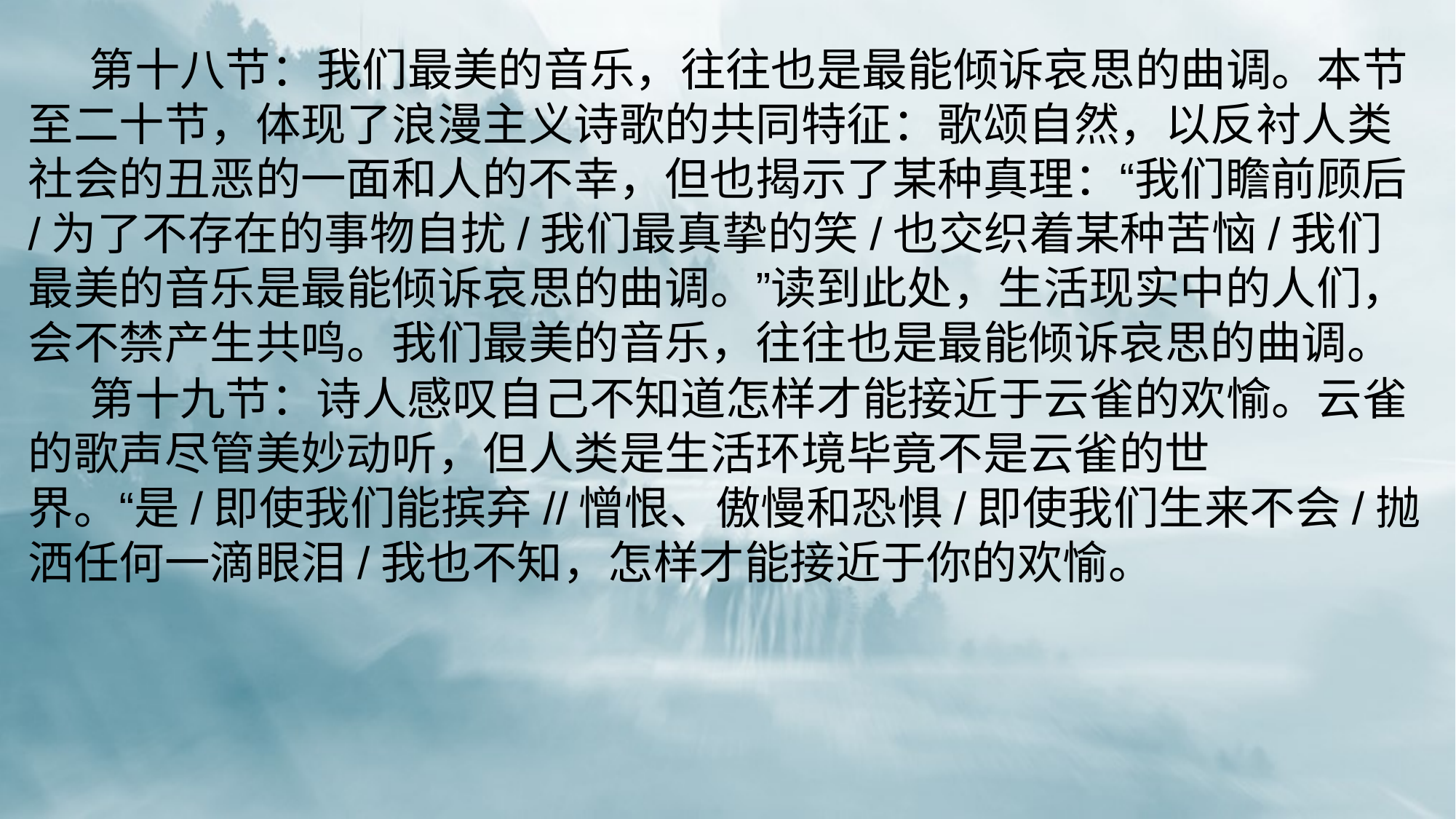

第十八节：我们最美的音乐，往往也是最能倾诉哀思的曲调。本节至二十节，体现了浪漫主义诗歌的共同特征：歌颂自然，以反衬人类社会的丑恶的一面和人的不幸，但也揭示了某种真理：“我们瞻前顾后/为了不存在的事物自扰/我们最真挚的笑/也交织着某种苦恼/我们最美的音乐是最能倾诉哀思的曲调。”读到此处，生活现实中的人们，会不禁产生共鸣。我们最美的音乐，往往也是最能倾诉哀思的曲调。
    第十九节：诗人感叹自己不知道怎样才能接近于云雀的欢愉。云雀的歌声尽管美妙动听，但人类是生活环境毕竟不是云雀的世界。“是/即使我们能摈弃//憎恨、傲慢和恐惧/即使我们生来不会/抛洒任何一滴眼泪/我也不知，怎样才能接近于你的欢愉。